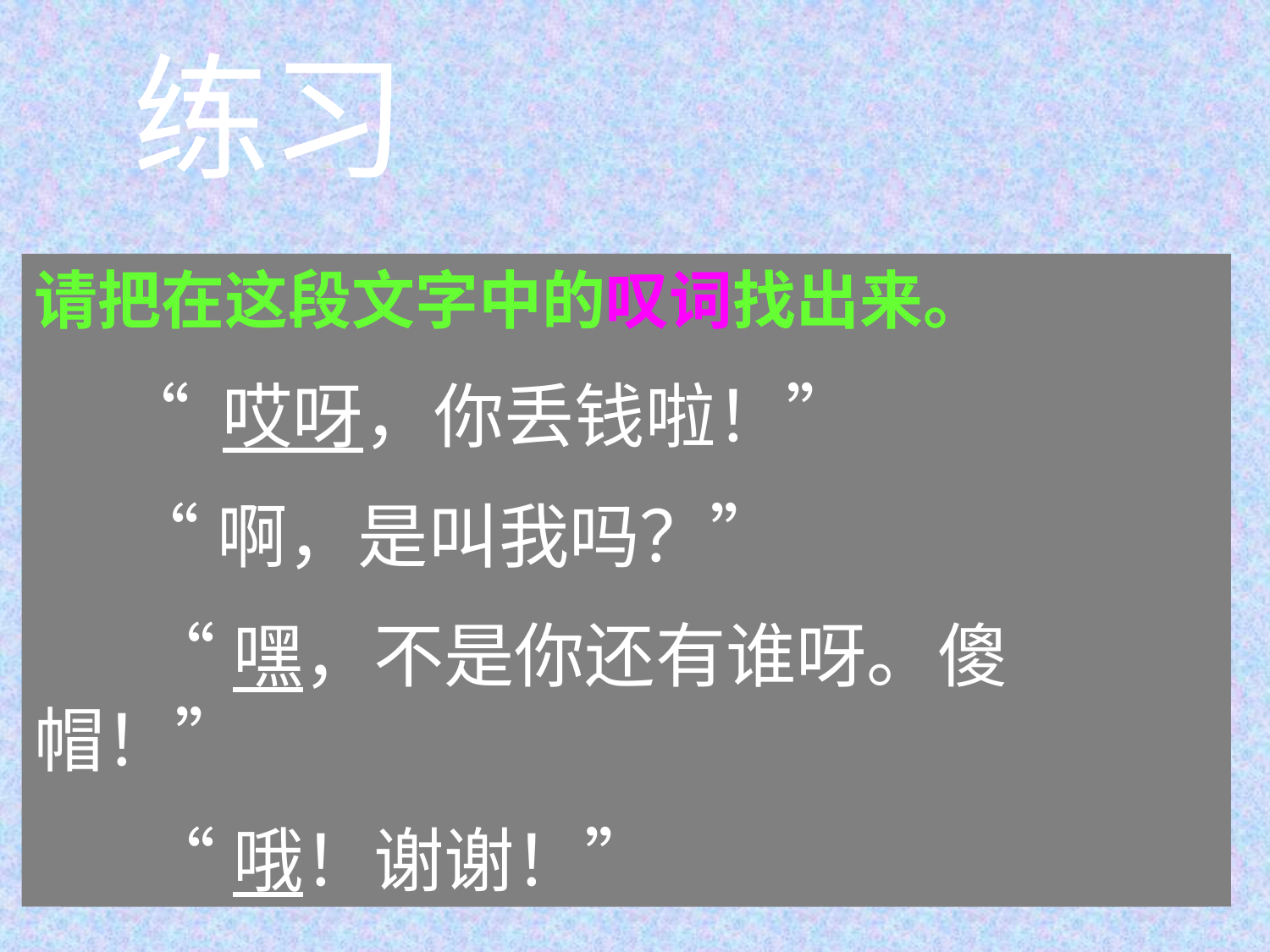

练习
请把在这段文字中的叹词找出来。
      “ 哎呀，你丢钱啦！”
      “啊，是叫我吗？”
       “嘿，不是你还有谁呀。傻帽！”
       “哦！谢谢！”
请把在这段文字中的叹词找出来。
      “ 哎呀，你丢钱啦！”
      “唔，是叫我吗？”
       “嘿，不是你还有谁呀。傻帽！”
       “哦！谢谢！”